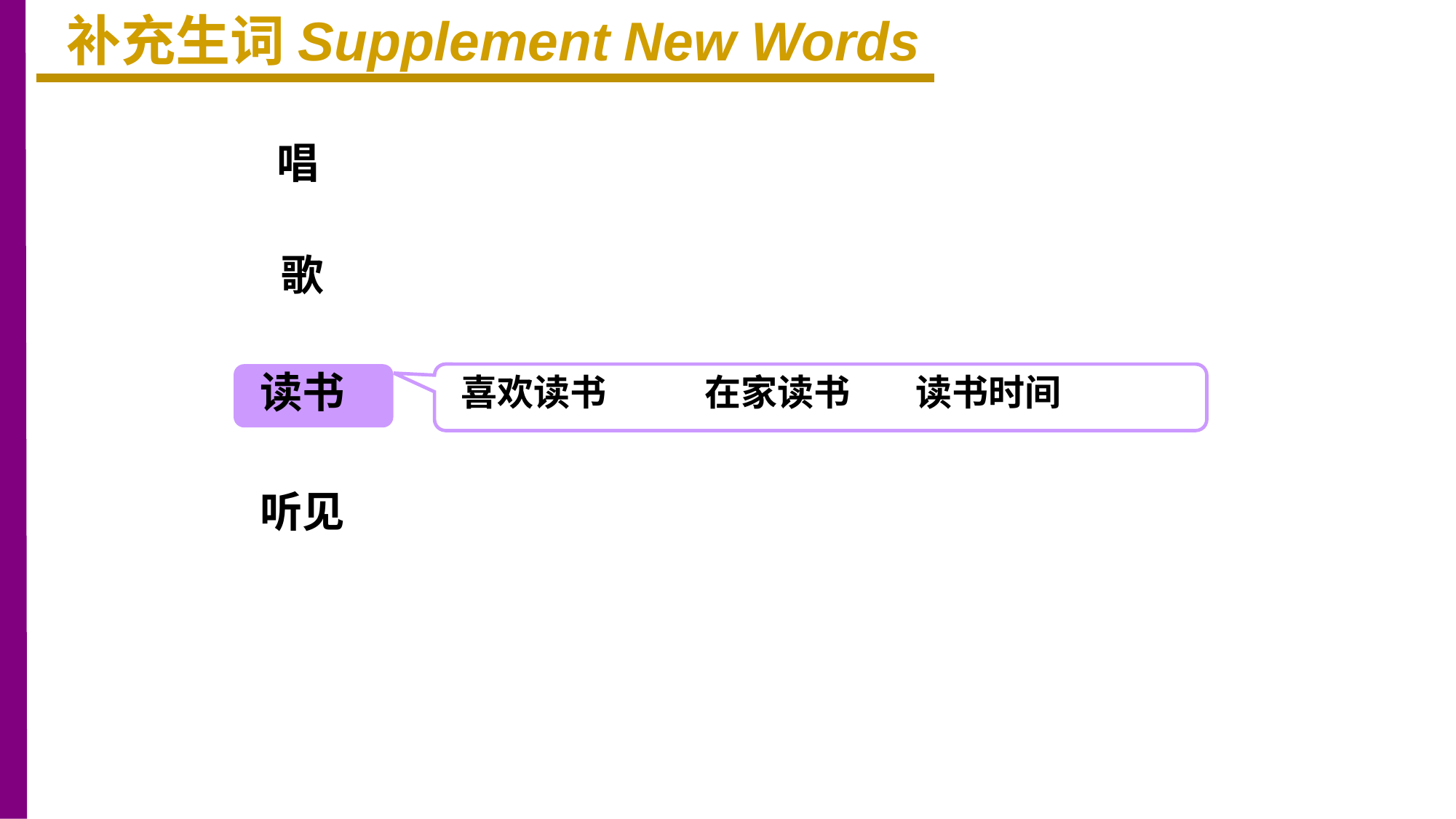

补充生词Supplement New Words
唱
歌
读书

喜欢读书            在家读书        读书时间
听见